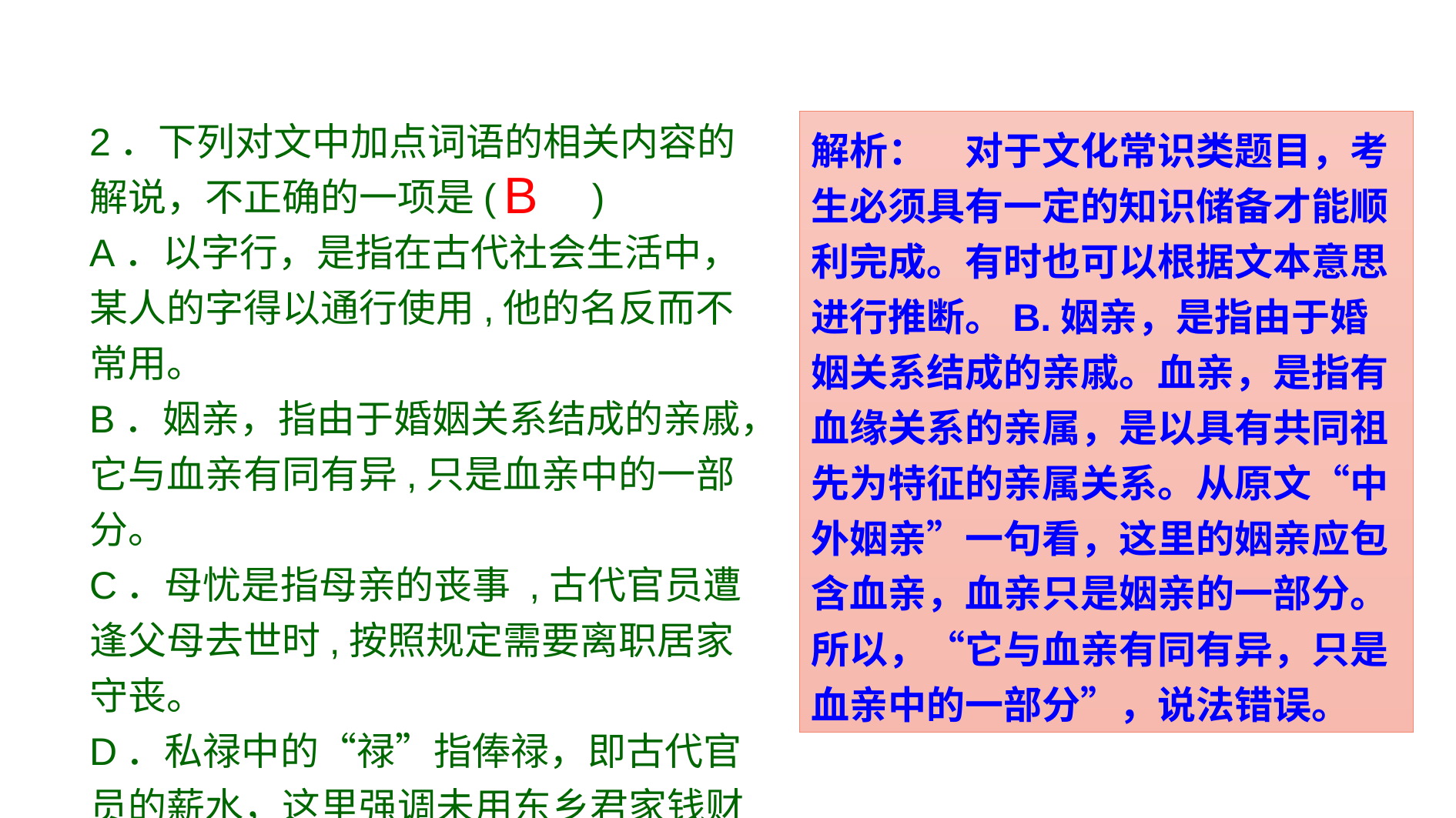

2．下列对文中加点词语的相关内容的解说，不正确的一项是(　　)
A．以字行，是指在古代社会生活中，某人的字得以通行使用,他的名反而不常用。
B．姻亲，指由于婚姻关系结成的亲戚，它与血亲有同有异,只是血亲中的一部分。
C．母忧是指母亲的丧事 ,古代官员遭逢父母去世时,按照规定需要离职居家守丧。
D．私禄中的“禄”指俸禄，即古代官员的薪水，这里强调未用东乡君家钱财营葬。
解析：　对于文化常识类题目，考生必须具有一定的知识储备才能顺利完成。有时也可以根据文本意思进行推断。B.姻亲，是指由于婚姻关系结成的亲戚。血亲，是指有血缘关系的亲属，是以具有共同祖先为特征的亲属关系。从原文“中外姻亲”一句看，这里的姻亲应包含血亲，血亲只是姻亲的一部分。所以，“它与血亲有同有异，只是血亲中的一部分”，说法错误。
B